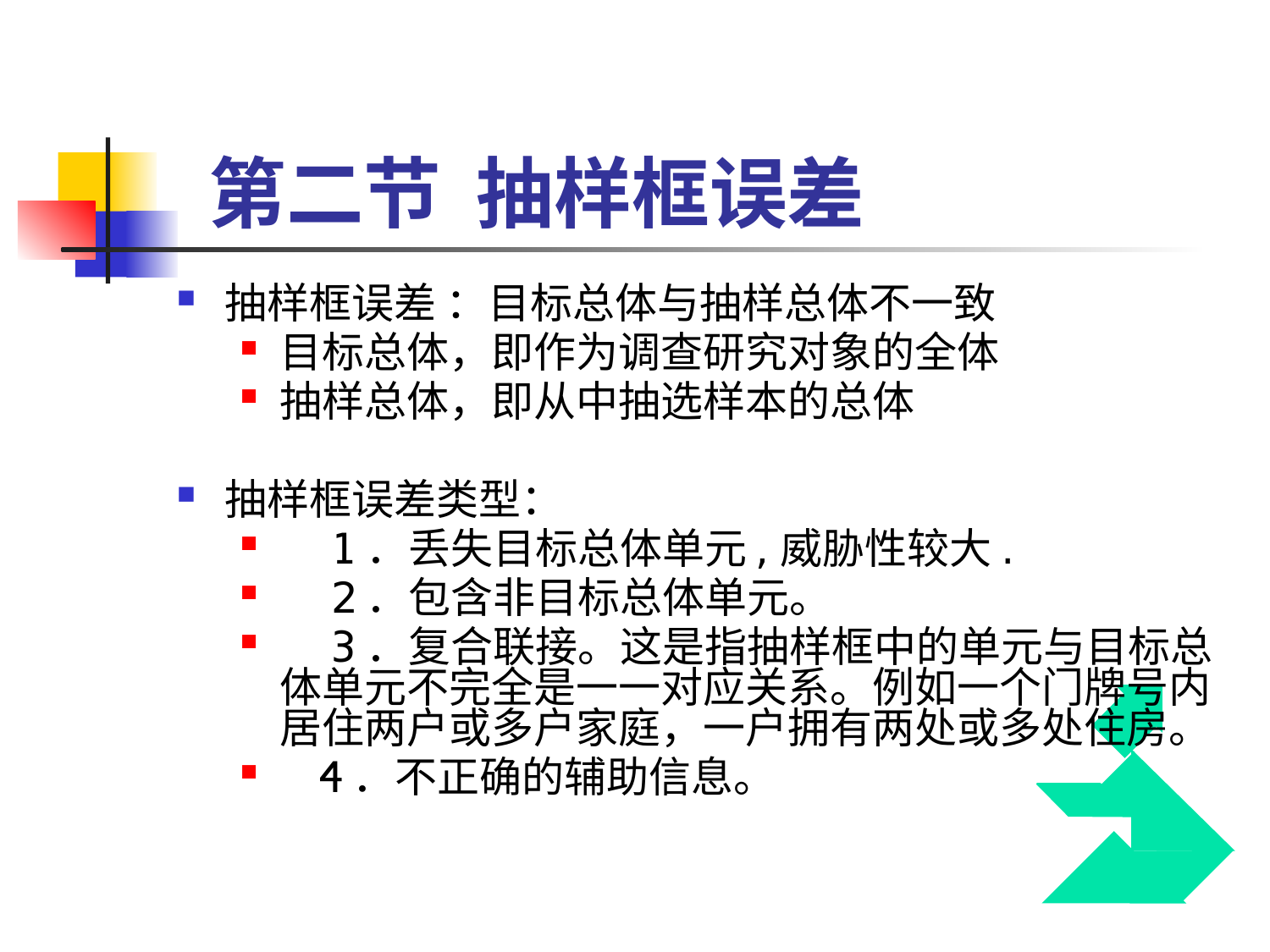

# 第二节  抽样框误差
抽样框误差 ：目标总体与抽样总体不一致
目标总体，即作为调查研究对象的全体
抽样总体，即从中抽选样本的总体

抽样框误差类型：
    1．丢失目标总体单元,威胁性较大.
    2．包含非目标总体单元。
    3．复合联接。这是指抽样框中的单元与目标总体单元不完全是一一对应关系。例如一个门牌号内居住两户或多户家庭，一户拥有两处或多处住房。
   4．不正确的辅助信息。